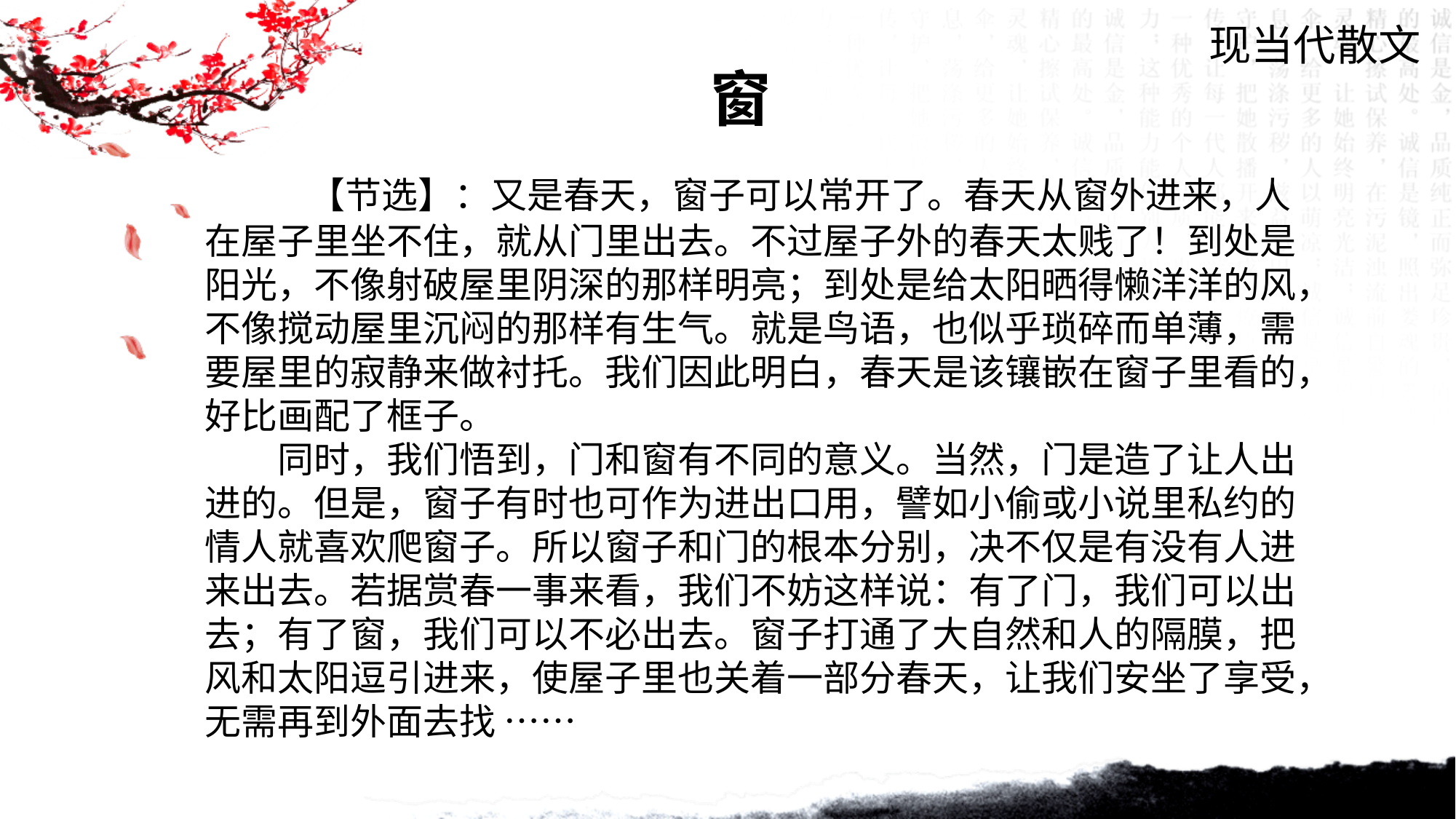

现当代散文
窗
          【节选】：又是春天，窗子可以常开了。春天从窗外进来，人在屋子里坐不住，就从门里出去。不过屋子外的春天太贱了！到处是阳光，不像射破屋里阴深的那样明亮；到处是给太阳晒得懒洋洋的风，不像搅动屋里沉闷的那样有生气。就是鸟语，也似乎琐碎而单薄，需要屋里的寂静来做衬托。我们因此明白，春天是该镶嵌在窗子里看的，好比画配了框子。
　　同时，我们悟到，门和窗有不同的意义。当然，门是造了让人出进的。但是，窗子有时也可作为进出口用，譬如小偷或小说里私约的情人就喜欢爬窗子。所以窗子和门的根本分别，决不仅是有没有人进来出去。若据赏春一事来看，我们不妨这样说：有了门，我们可以出去；有了窗，我们可以不必出去。窗子打通了大自然和人的隔膜，把风和太阳逗引进来，使屋子里也关着一部分春天，让我们安坐了享受，无需再到外面去找 ……